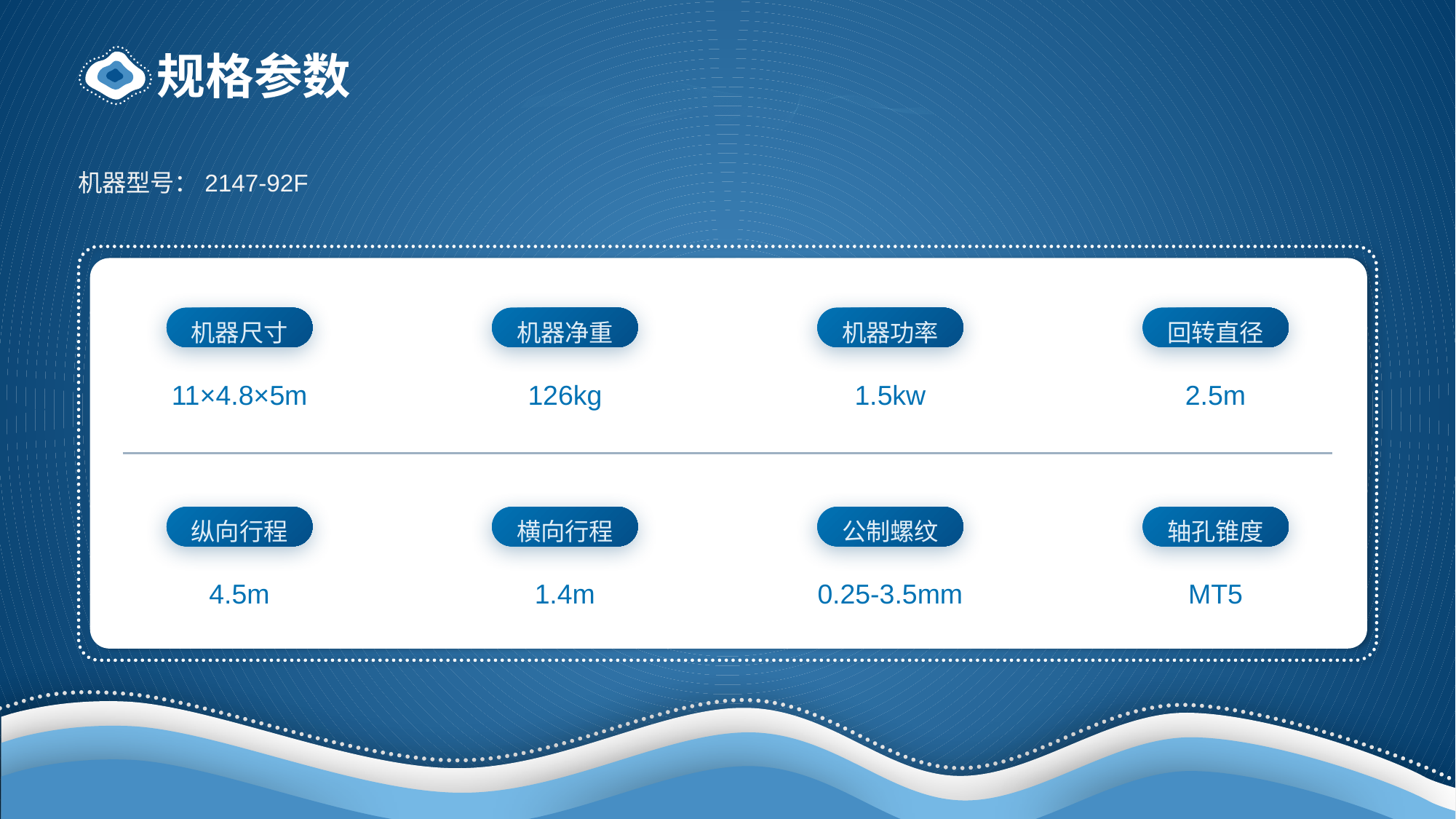

# 规格参数

机器型号：2147-92F

v

机器尺寸

机器净重

机器功率

回转直径
11×4.8×5m
126kg
1.5kw
2.5m

纵向行程

横向行程

公制螺纹

轴孔锥度
4.5m
1.4m
0.25-3.5mm
MT5